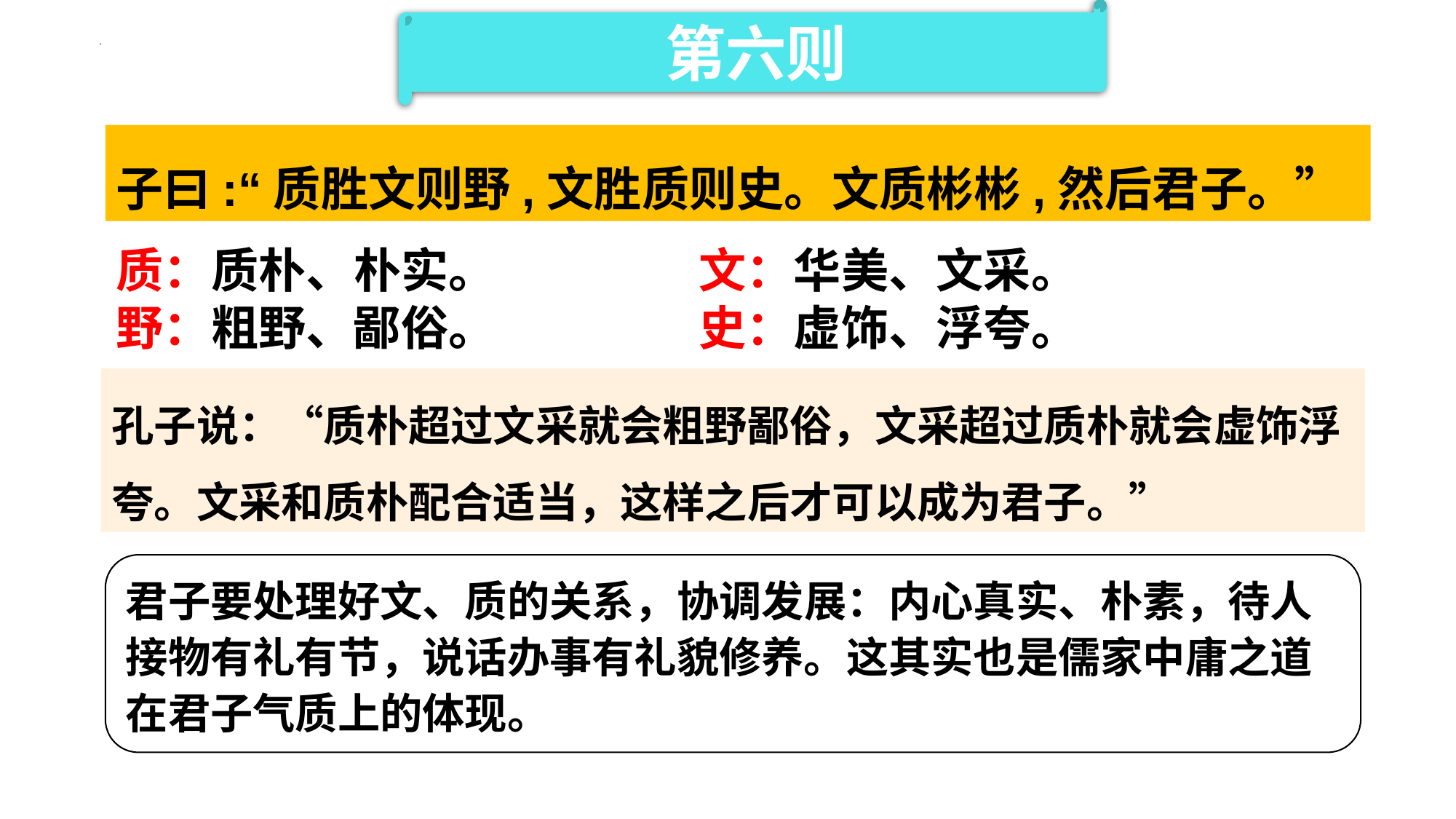

第六则
子曰:“质胜文则野,文胜质则史。文质彬彬,然后君子。”
质：质朴、朴实。
文：华美、文采。
野：粗野、鄙俗。
史：虚饰、浮夸。
孔子说：“质朴超过文采就会粗野鄙俗，文采超过质朴就会虚饰浮夸。文采和质朴配合适当，这样之后才可以成为君子。”
君子要处理好文、质的关系，协调发展：内心真实、朴素，待人接物有礼有节，说话办事有礼貌修养。这其实也是儒家中庸之道在君子气质上的体现。